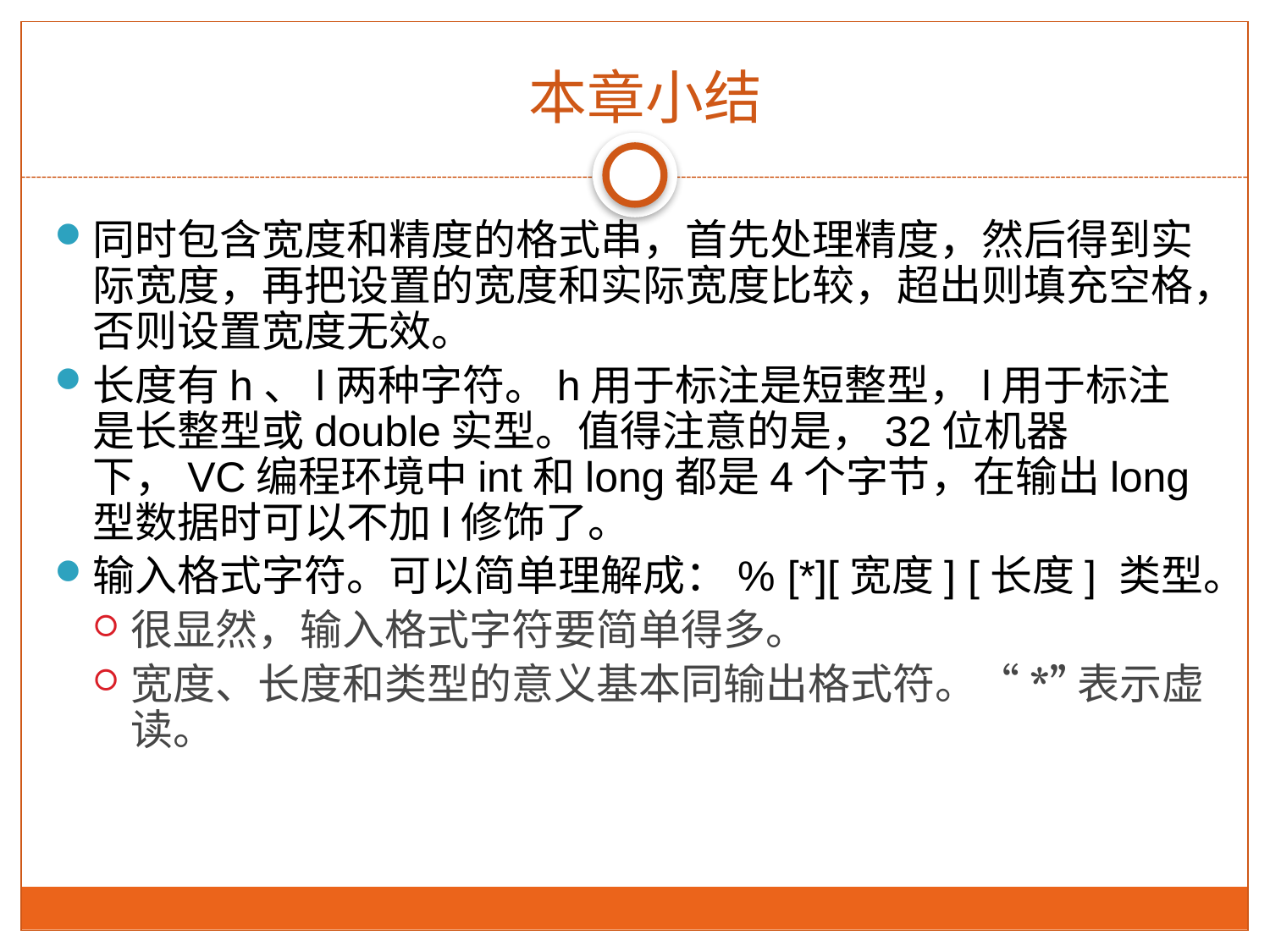

本章小结
同时包含宽度和精度的格式串，首先处理精度，然后得到实际宽度，再把设置的宽度和实际宽度比较，超出则填充空格，否则设置宽度无效。
长度有h、l两种字符。h用于标注是短整型，l用于标注是长整型或double实型。值得注意的是，32位机器下，VC编程环境中int和long都是4个字节，在输出long型数据时可以不加l修饰了。
输入格式字符。可以简单理解成：% [*][宽度] [长度] 类型。
很显然，输入格式字符要简单得多。
宽度、长度和类型的意义基本同输出格式符。“*”表示虚读。